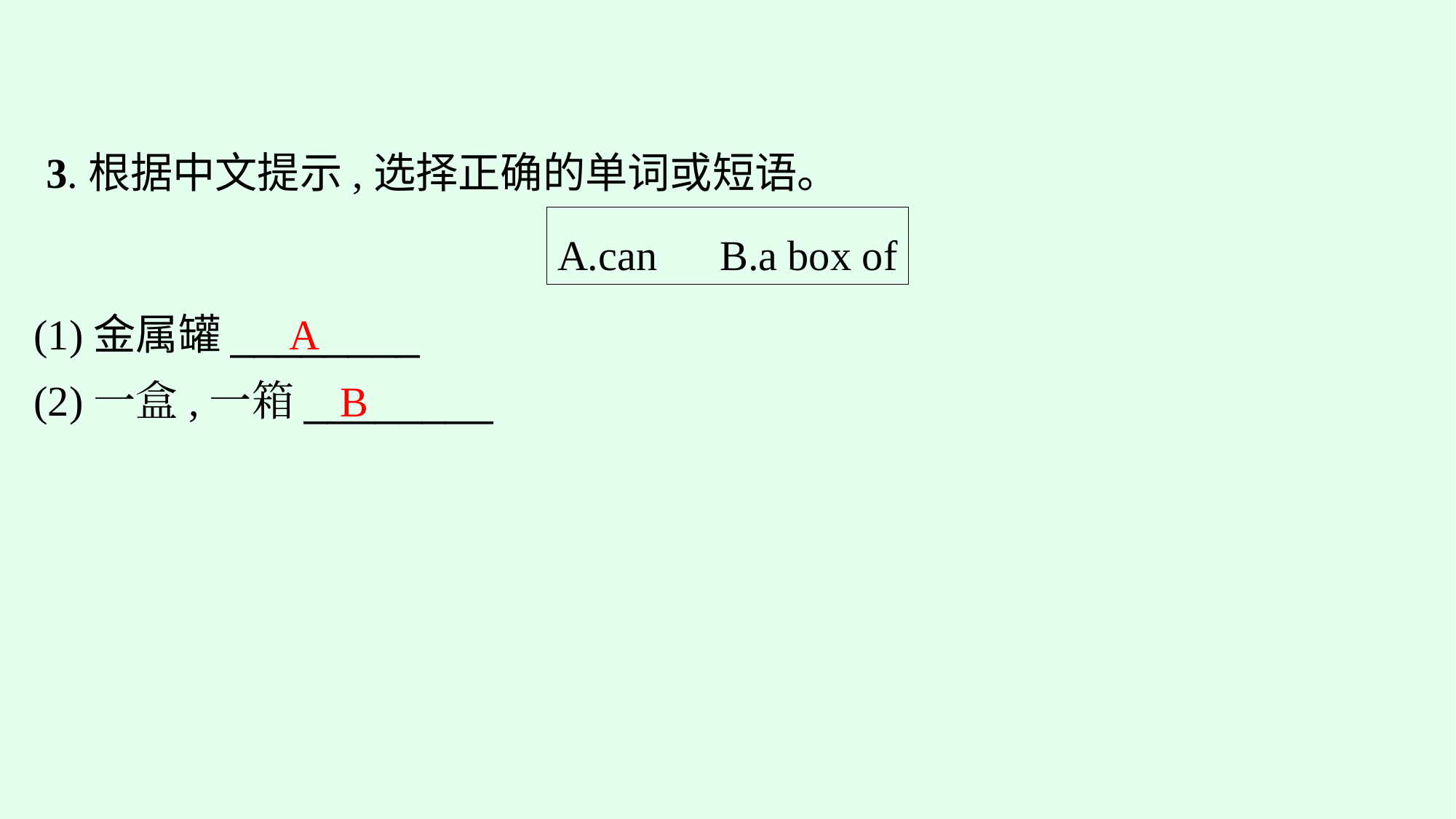

3.根据中文提示,选择正确的单词或短语。
A.can　B.a box of
(1)金属罐________
(2)一盒,一箱________
A
B